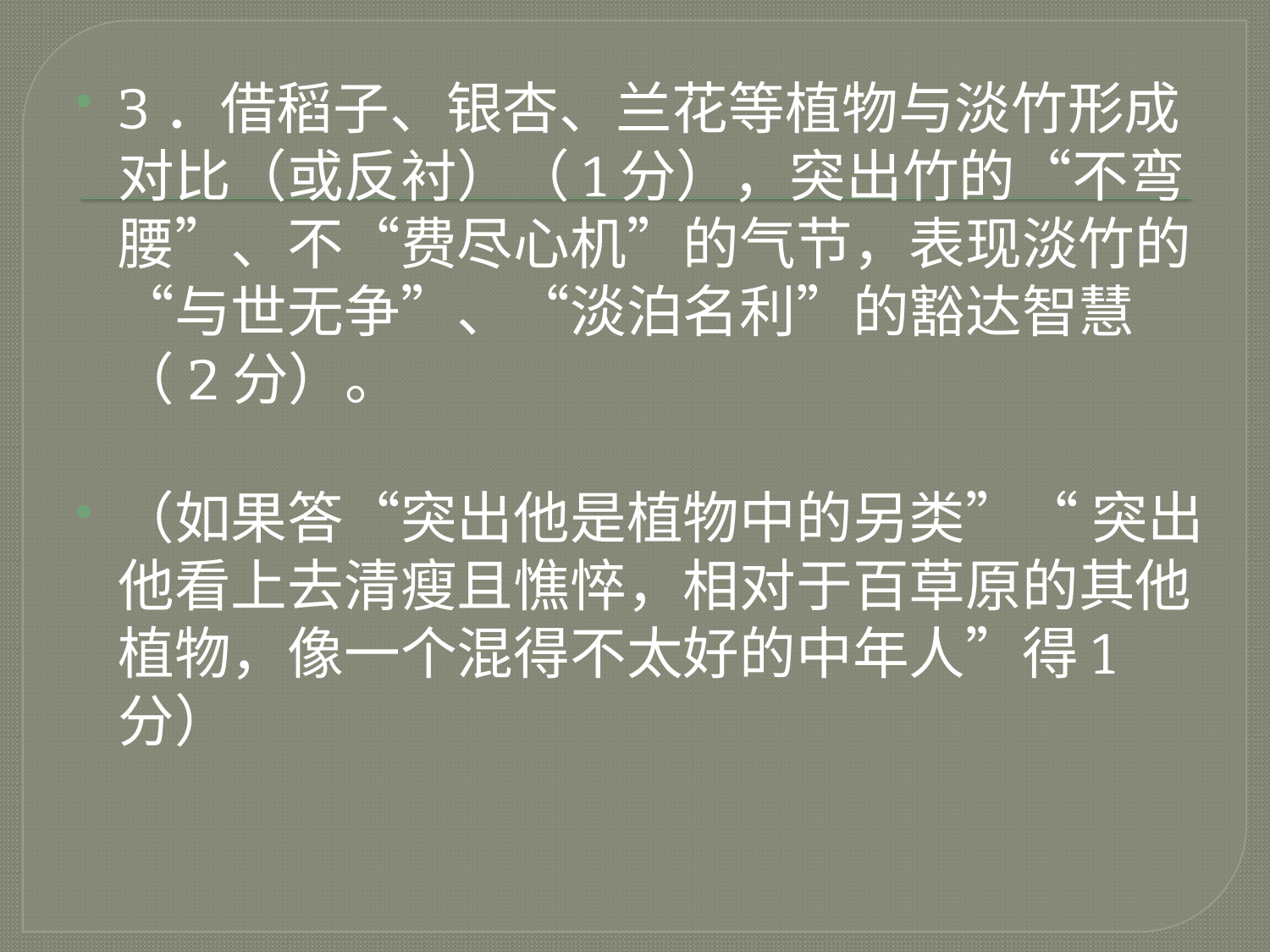

3．借稻子、银杏、兰花等植物与淡竹形成对比（或反衬）（1分），突出竹的“不弯腰”、不“费尽心机”的气节，表现淡竹的“与世无争”、“淡泊名利”的豁达智慧（2分）。
（如果答“突出他是植物中的另类”“ 突出他看上去清瘦且憔悴，相对于百草原的其他植物，像一个混得不太好的中年人”得1分）